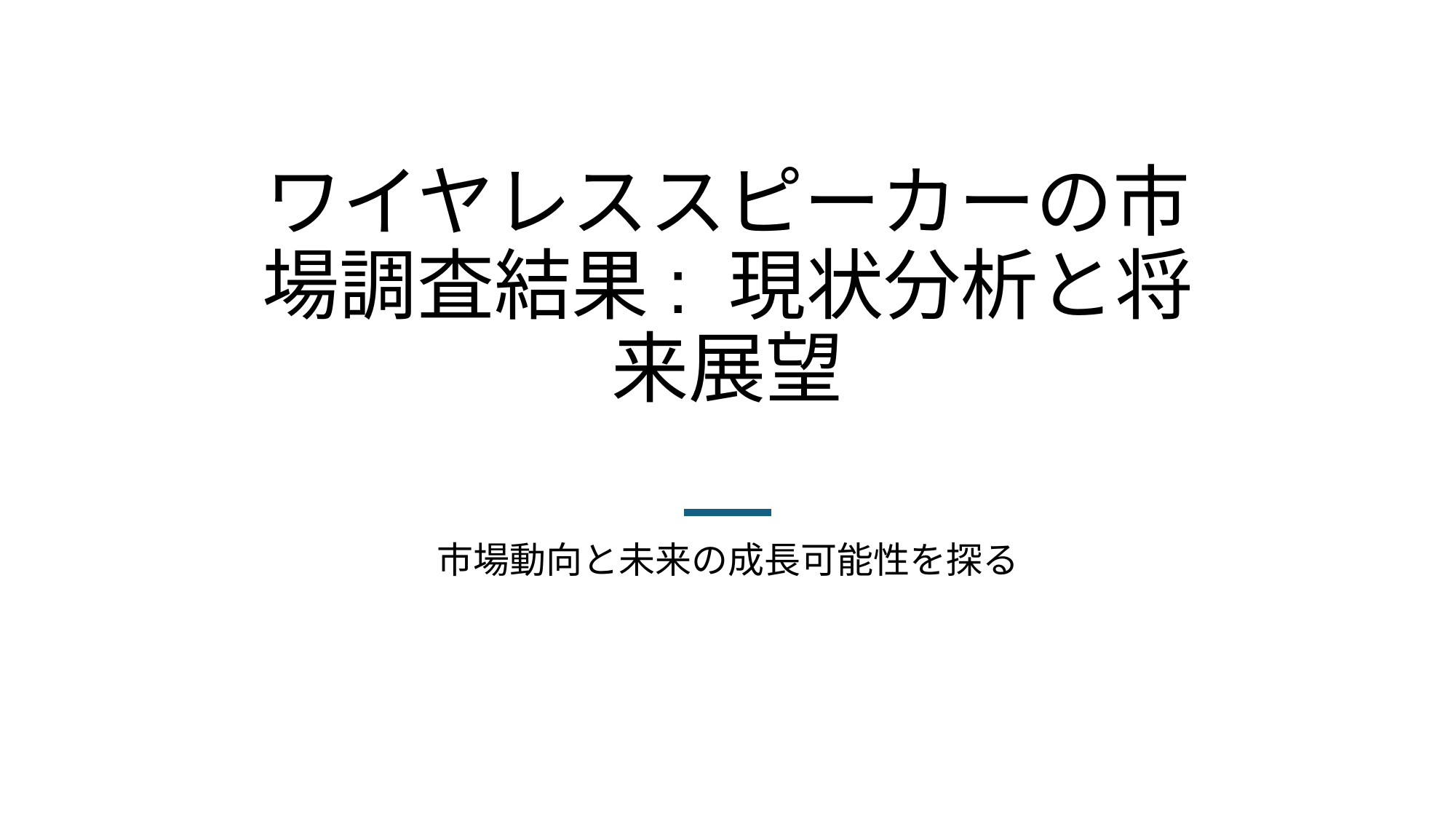

# ワイヤレススピーカーの市場調査結果: 現状分析と将来展望
市場動向と未来の成長可能性を探る